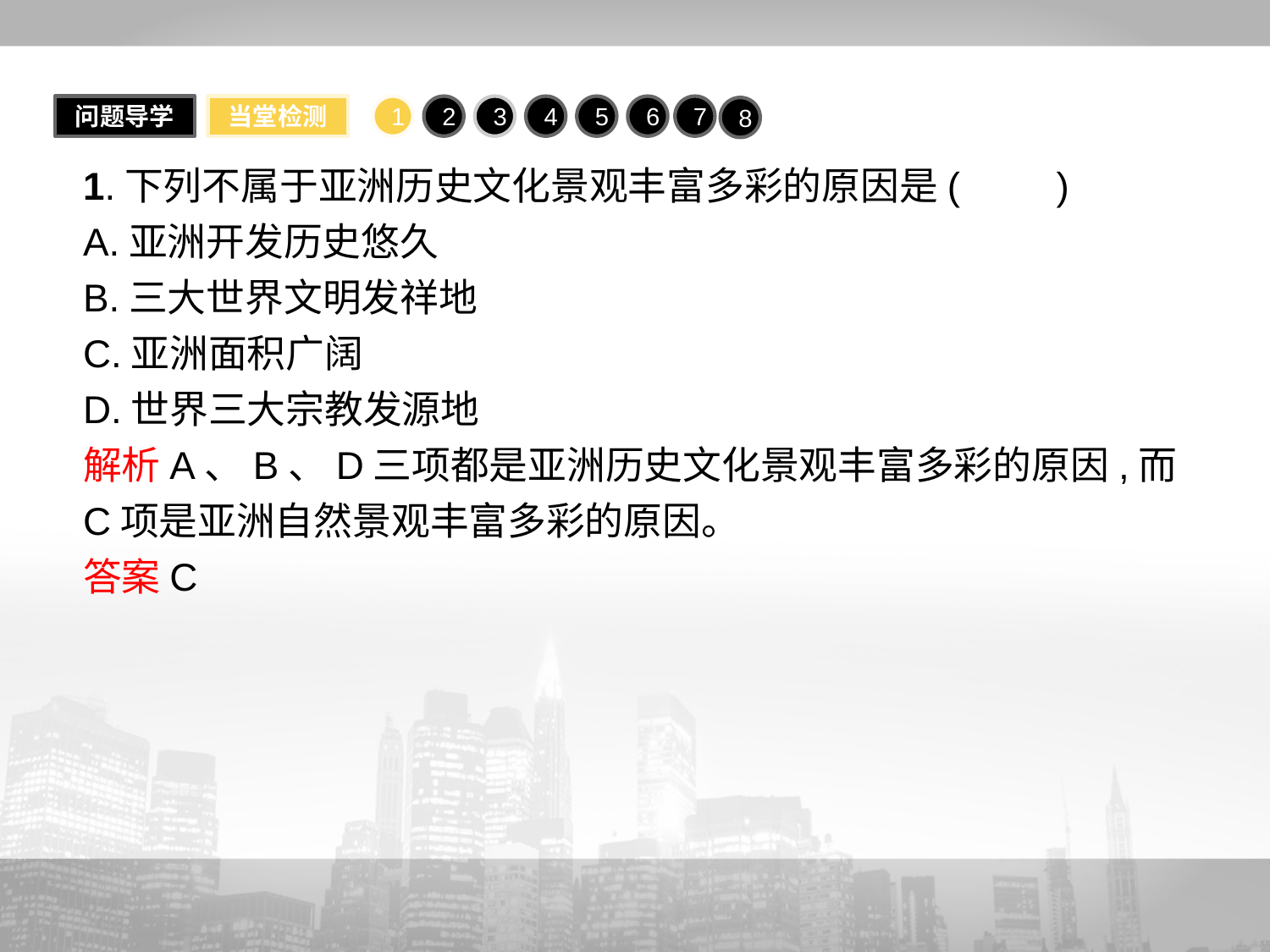

问题导学
当堂检测
1
2
3
4
5
6
7
8
1.下列不属于亚洲历史文化景观丰富多彩的原因是(　　)
A.亚洲开发历史悠久
B.三大世界文明发祥地
C.亚洲面积广阔
D.世界三大宗教发源地
解析A、B、D三项都是亚洲历史文化景观丰富多彩的原因,而C项是亚洲自然景观丰富多彩的原因。
答案C